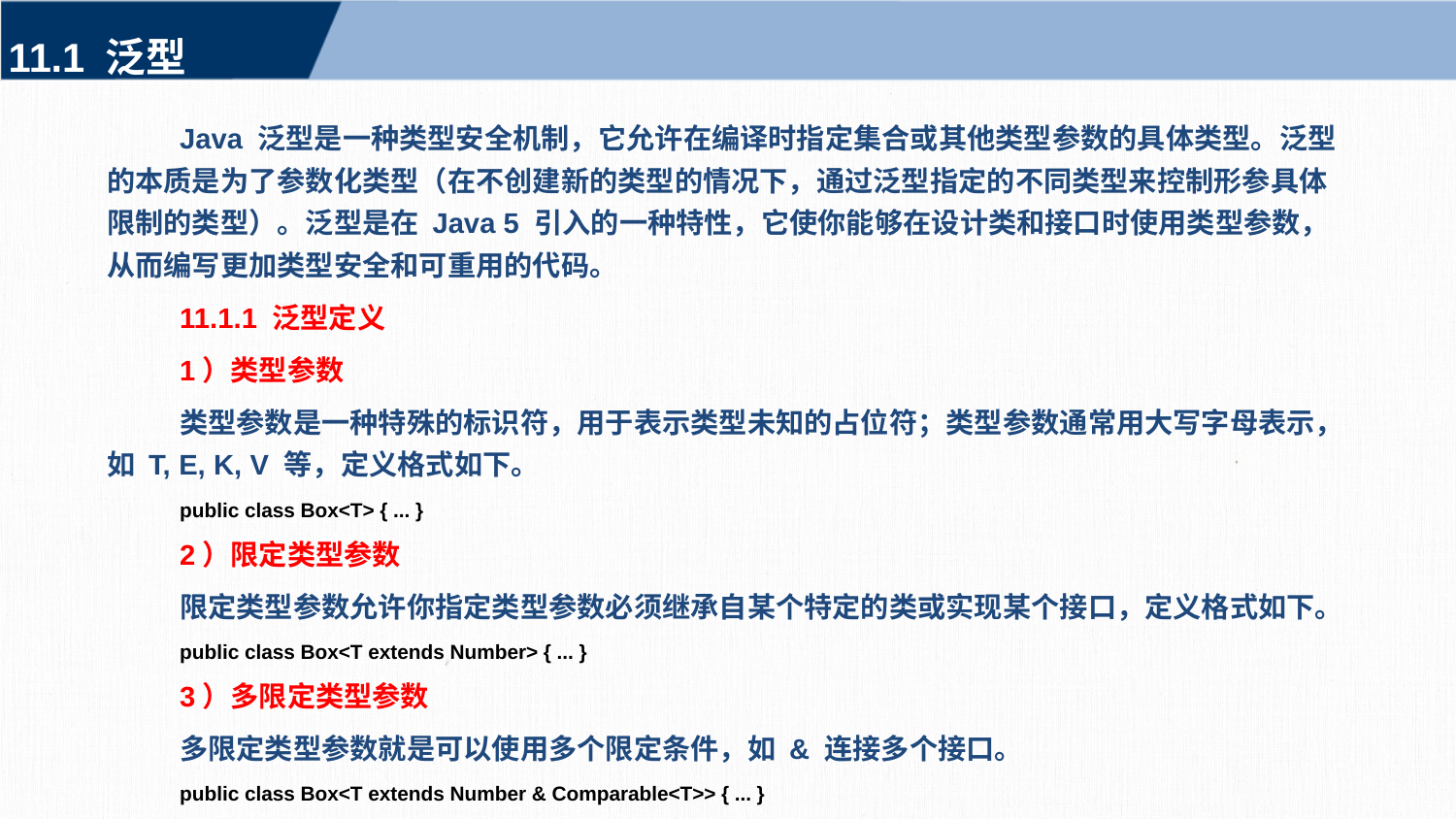

11.1 泛型

Java 泛型是一种类型安全机制，它允许在编译时指定集合或其他类型参数的具体类型。泛型的本质是为了参数化类型（在不创建新的类型的情况下，通过泛型指定的不同类型来控制形参具体限制的类型）。泛型是在 Java 5 引入的一种特性，它使你能够在设计类和接口时使用类型参数，从而编写更加类型安全和可重用的代码。
11.1.1 泛型定义
1）类型参数
类型参数是一种特殊的标识符，用于表示类型未知的占位符；类型参数通常用大写字母表示，如 T, E, K, V 等，定义格式如下。
public class Box<T> { ... }
2）限定类型参数
限定类型参数允许你指定类型参数必须继承自某个特定的类或实现某个接口，定义格式如下。
public class Box<T extends Number> { ... }
3）多限定类型参数
多限定类型参数就是可以使用多个限定条件，如 & 连接多个接口。
public class Box<T extends Number & Comparable<T>> { ... }